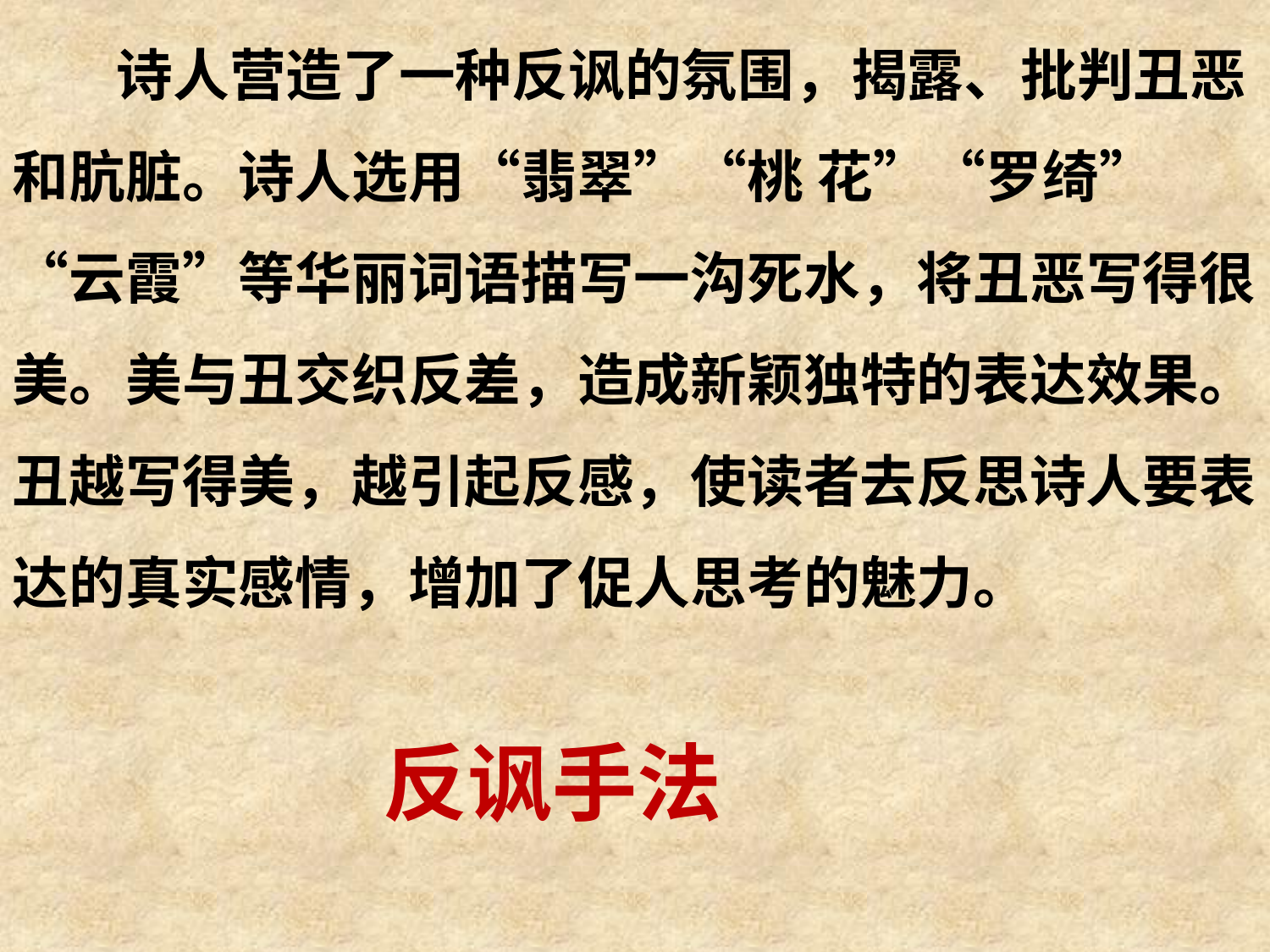

诗人营造了一种反讽的氛围，揭露、批判丑恶和肮脏。诗人选用“翡翠”“桃 花”“罗绮”“云霞”等华丽词语描写一沟死水，将丑恶写得很美。美与丑交织反差，造成新颖独特的表达效果。丑越写得美，越引起反感，使读者去反思诗人要表达的真实感情，增加了促人思考的魅力。
反讽手法